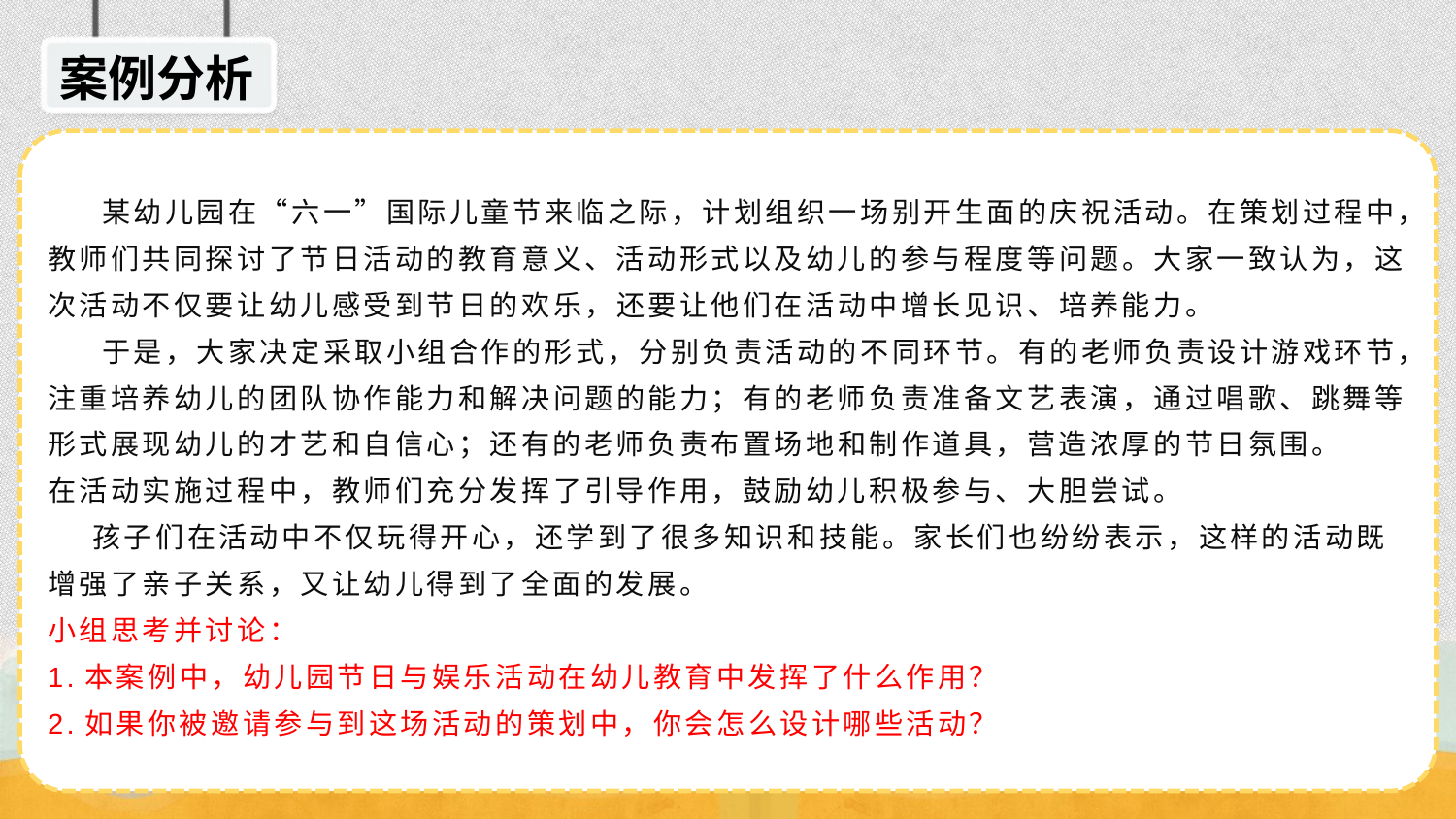

案例分析
     某幼儿园在“六一”国际儿童节来临之际，计划组织一场别开生面的庆祝活动。在策划过程中，教师们共同探讨了节日活动的教育意义、活动形式以及幼儿的参与程度等问题。大家一致认为，这次活动不仅要让幼儿感受到节日的欢乐，还要让他们在活动中增长见识、培养能力。
     于是，大家决定采取小组合作的形式，分别负责活动的不同环节。有的老师负责设计游戏环节，注重培养幼儿的团队协作能力和解决问题的能力；有的老师负责准备文艺表演，通过唱歌、跳舞等形式展现幼儿的才艺和自信心；还有的老师负责布置场地和制作道具，营造浓厚的节日氛围。
在活动实施过程中，教师们充分发挥了引导作用，鼓励幼儿积极参与、大胆尝试。
    孩子们在活动中不仅玩得开心，还学到了很多知识和技能。家长们也纷纷表示，这样的活动既增强了亲子关系，又让幼儿得到了全面的发展。
小组思考并讨论：
1.本案例中，幼儿园节日与娱乐活动在幼儿教育中发挥了什么作用？
2.如果你被邀请参与到这场活动的策划中，你会怎么设计哪些活动？